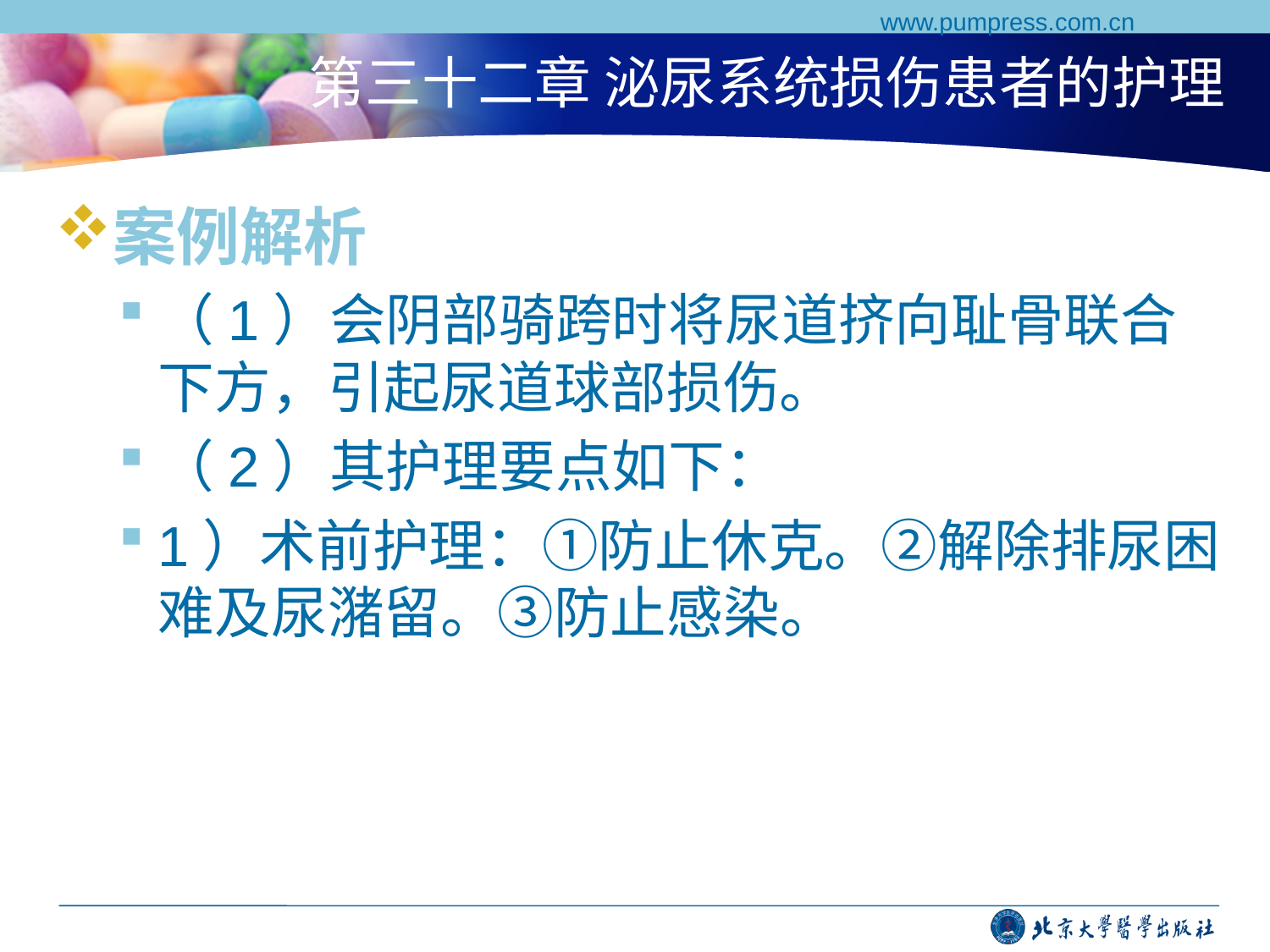

www.pumpress.com.cn
# 第三十二章 泌尿系统损伤患者的护理
案例解析
（1）会阴部骑跨时将尿道挤向耻骨联合下方，引起尿道球部损伤。
（2）其护理要点如下：
1）术前护理：①防止休克。②解除排尿困难及尿潴留。③防止感染。